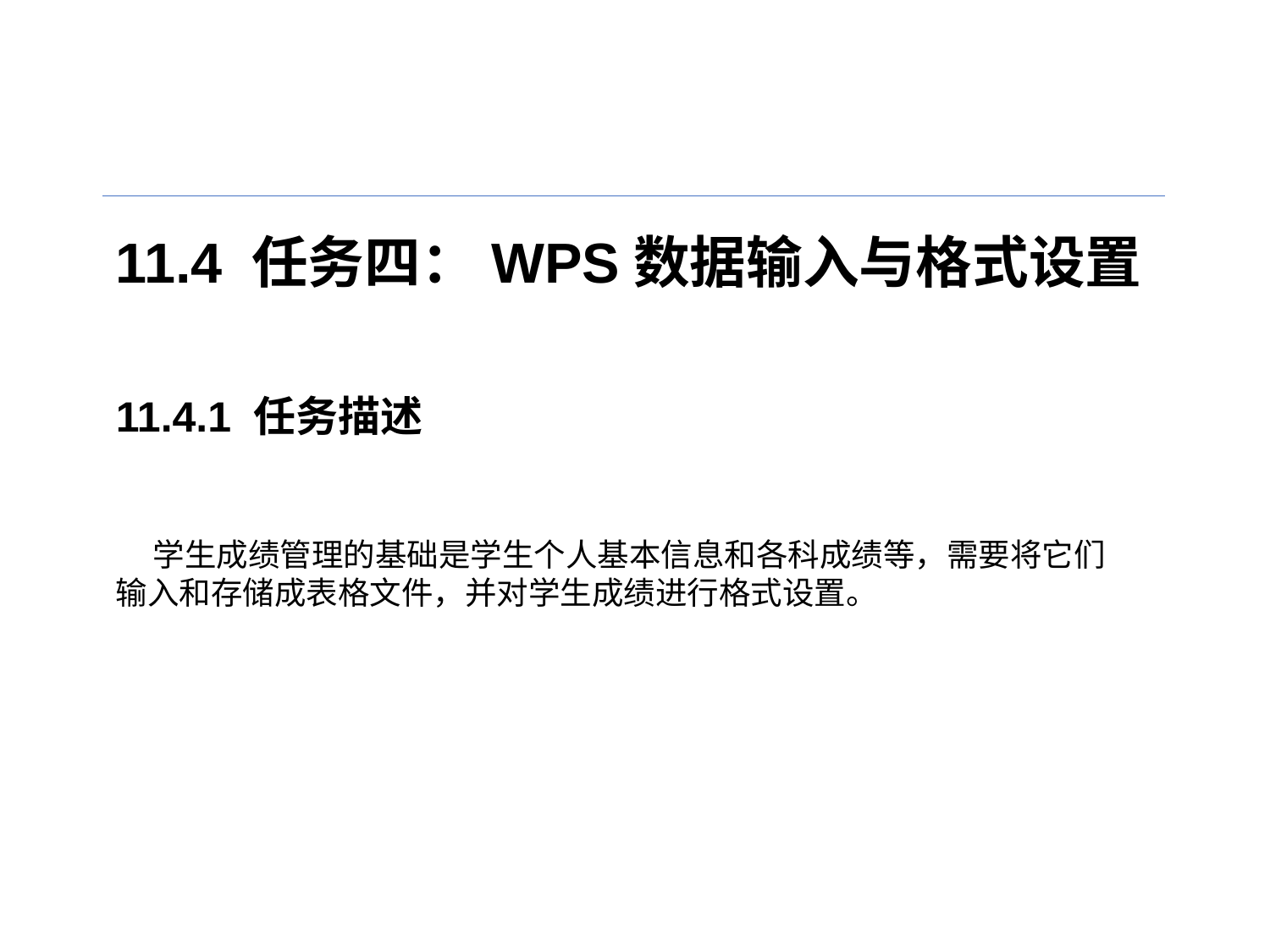

11.4 任务四：WPS数据输入与格式设置
11.4.1 任务描述
学生成绩管理的基础是学生个人基本信息和各科成绩等，需要将它们输入和存储成表格文件，并对学生成绩进行格式设置。